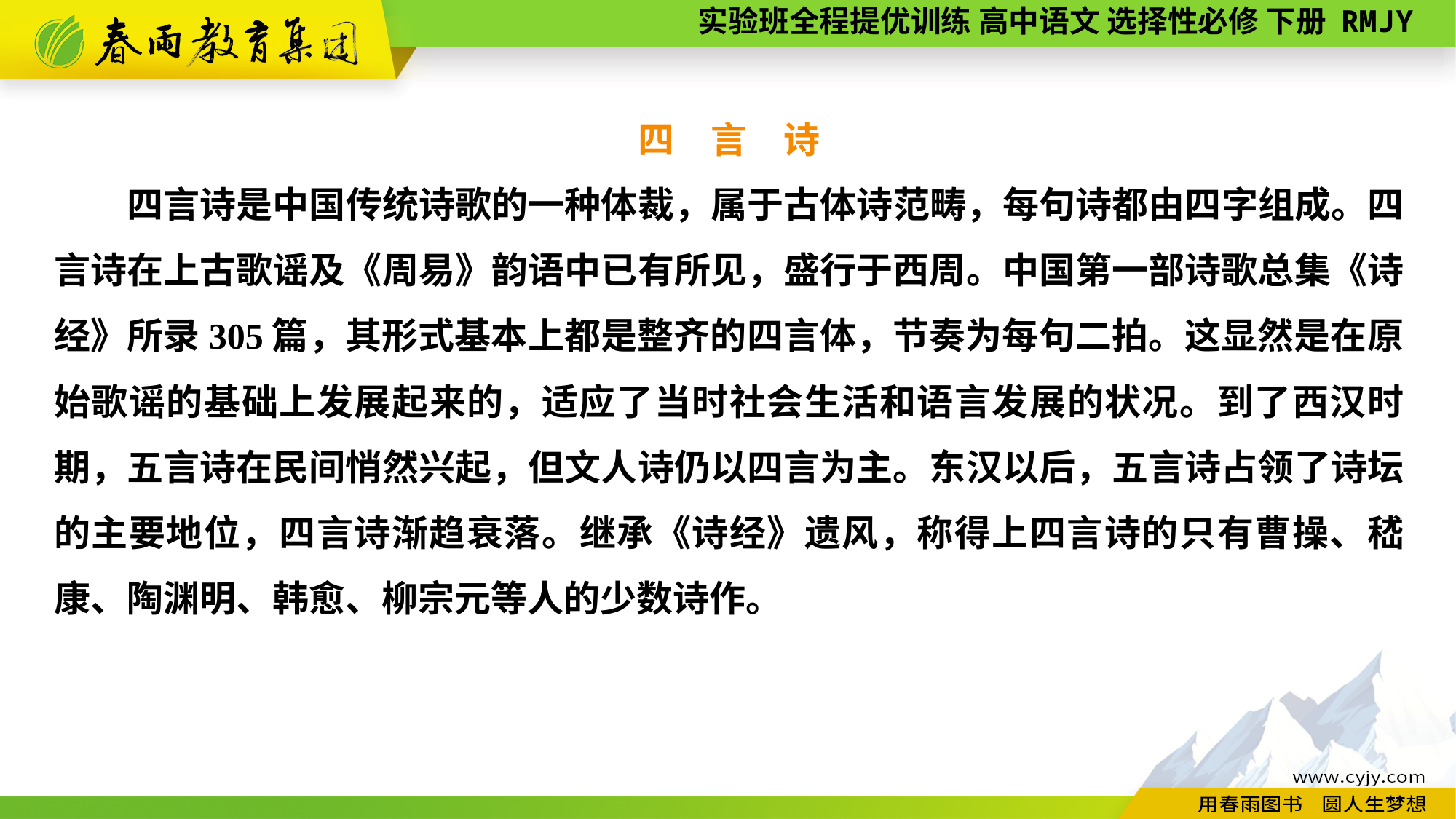

四　言　诗
四言诗是中国传统诗歌的一种体裁，属于古体诗范畴，每句诗都由四字组成。四言诗在上古歌谣及《周易》韵语中已有所见，盛行于西周。中国第一部诗歌总集《诗经》所录305篇，其形式基本上都是整齐的四言体，节奏为每句二拍。这显然是在原始歌谣的基础上发展起来的，适应了当时社会生活和语言发展的状况。到了西汉时期，五言诗在民间悄然兴起，但文人诗仍以四言为主。东汉以后，五言诗占领了诗坛的主要地位，四言诗渐趋衰落。继承《诗经》遗风，称得上四言诗的只有曹操、嵇康、陶渊明、韩愈、柳宗元等人的少数诗作。